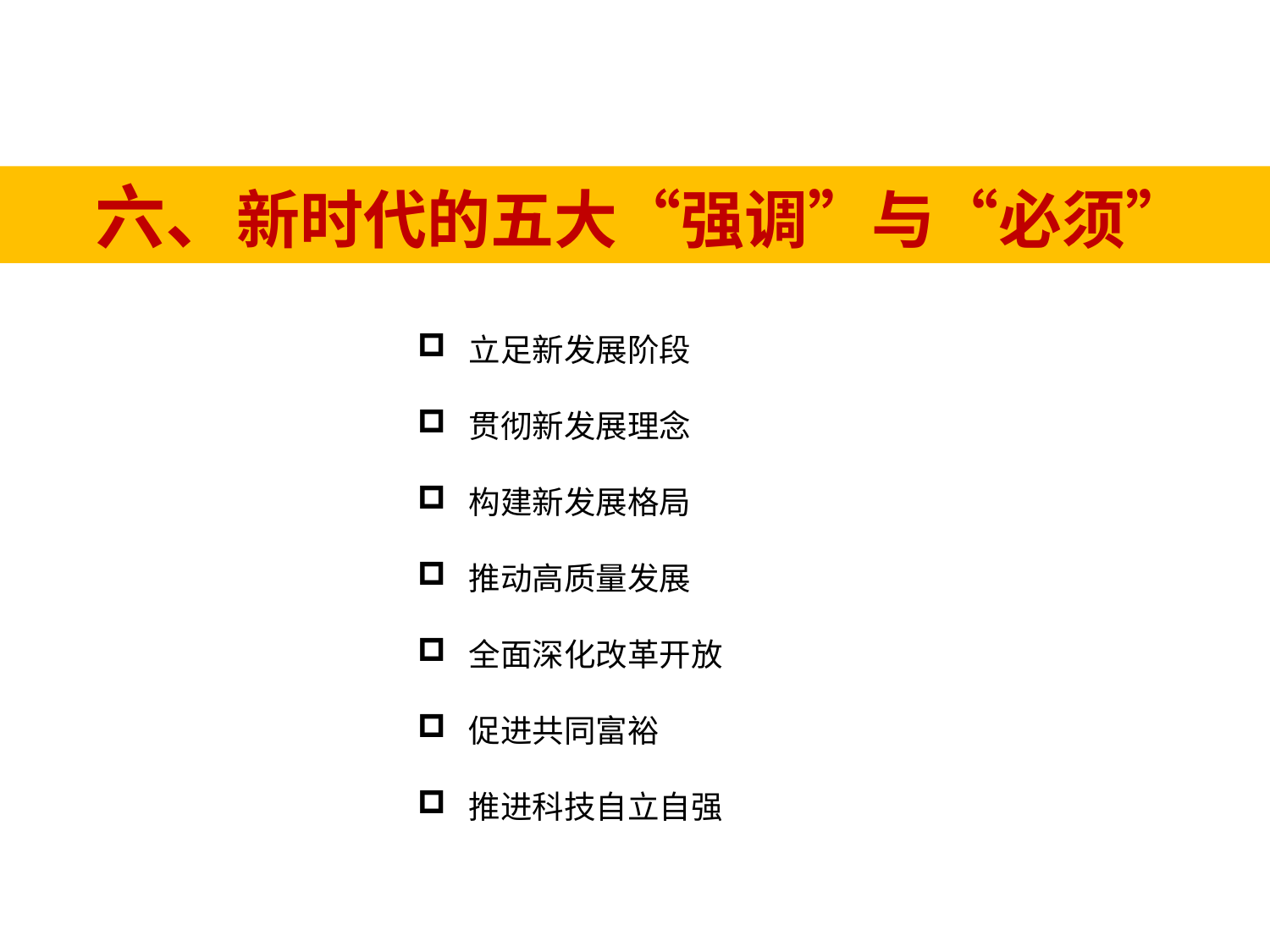

六、新时代的五大“强调”与“必须”
  立足新发展阶段
  贯彻新发展理念
  构建新发展格局
  推动高质量发展
  全面深化改革开放
  促进共同富裕
  推进科技自立自强